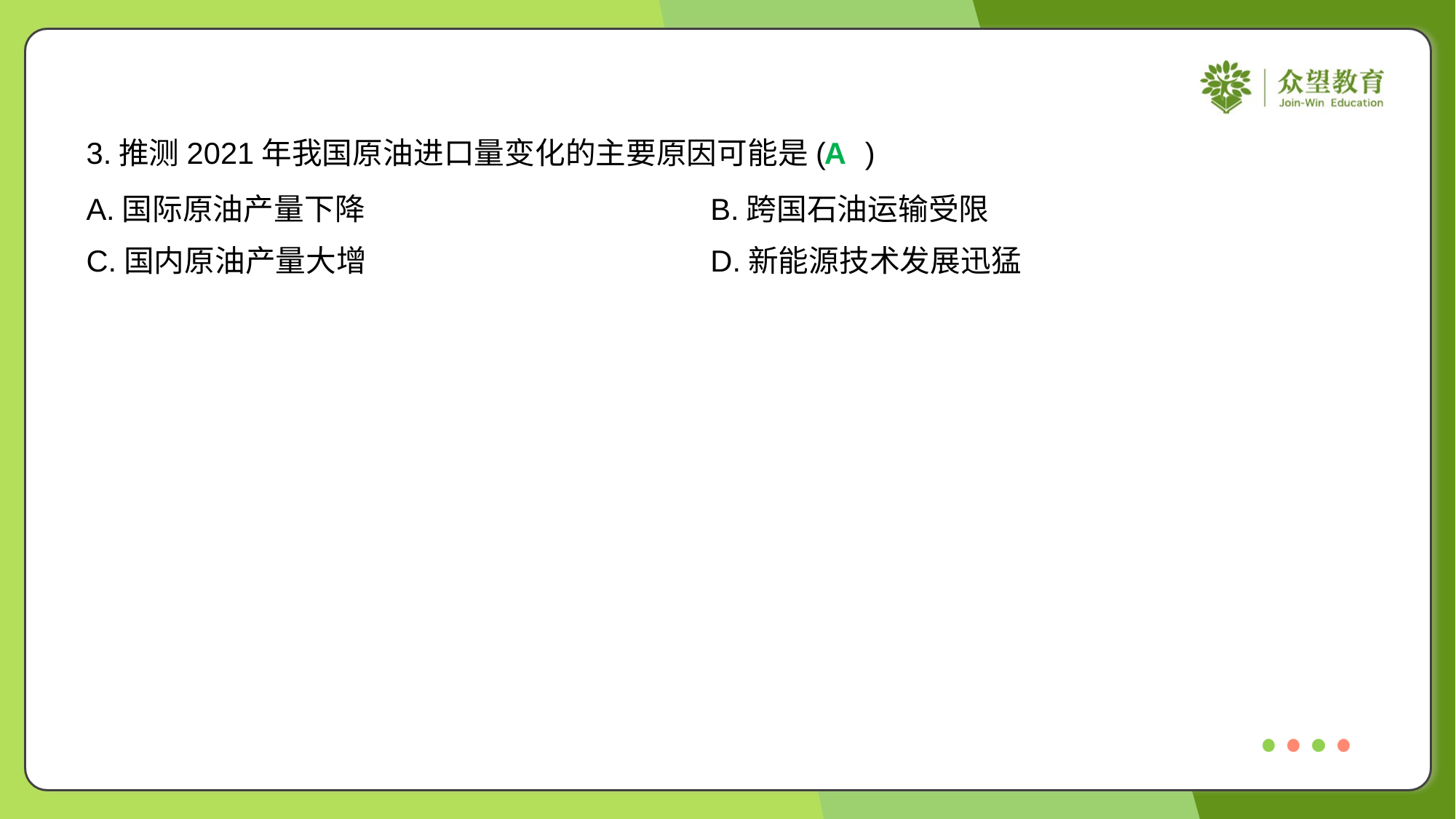

3.推测2021年我国原油进口量变化的主要原因可能是(     )
A
A.国际原油产量下降	B.跨国石油运输受限
C.国内原油产量大增	D.新能源技术发展迅猛